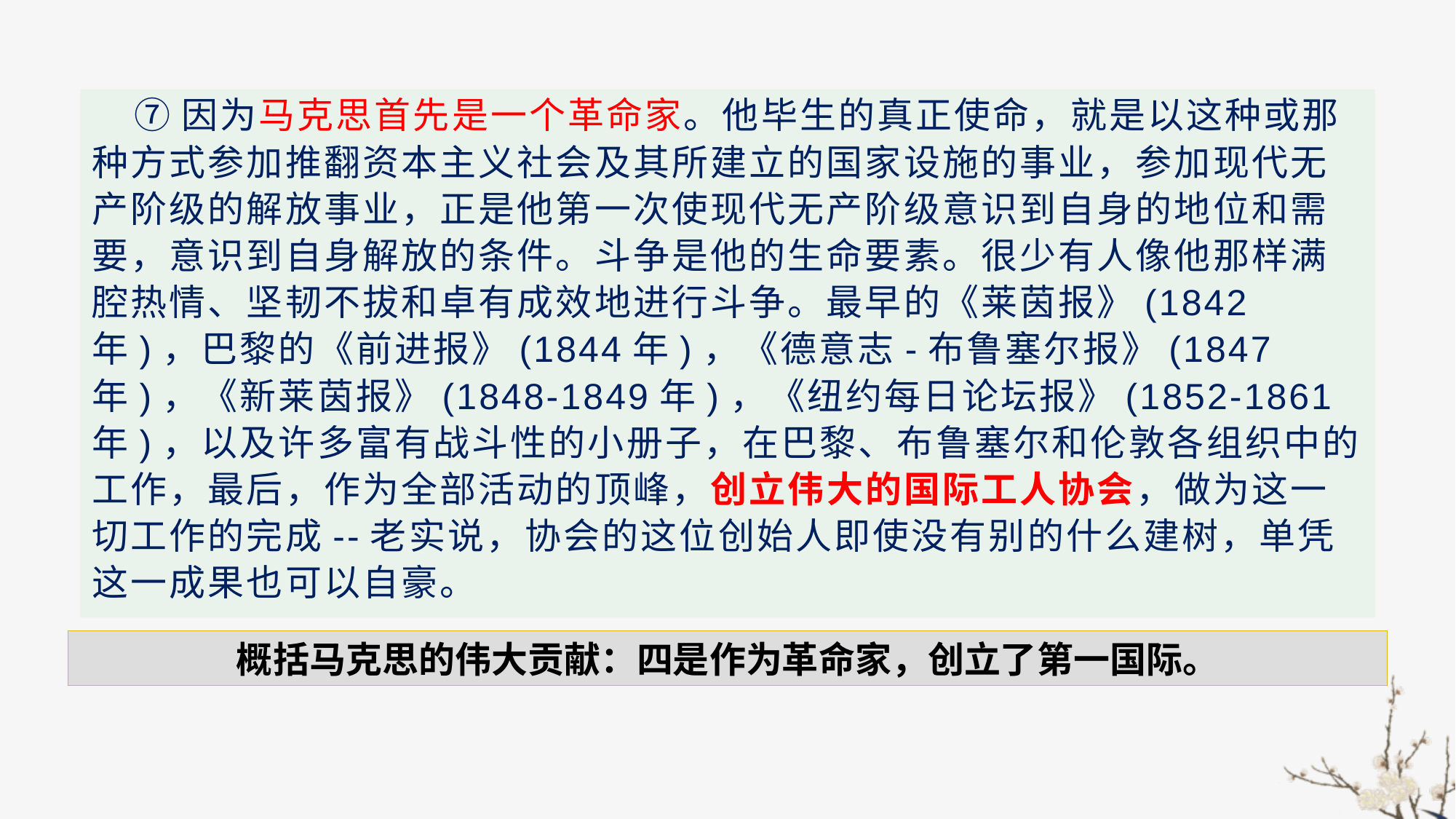

⑦因为马克思首先是一个革命家。他毕生的真正使命，就是以这种或那种方式参加推翻资本主义社会及其所建立的国家设施的事业，参加现代无产阶级的解放事业，正是他第一次使现代无产阶级意识到自身的地位和需要，意识到自身解放的条件。斗争是他的生命要素。很少有人像他那样满腔热情、坚韧不拔和卓有成效地进行斗争。最早的《莱茵报》(1842年)，巴黎的《前进报》(1844年)，《德意志-布鲁塞尔报》(1847年)，《新莱茵报》(1848-1849年)，《纽约每日论坛报》(1852-1861年)，以及许多富有战斗性的小册子，在巴黎、布鲁塞尔和伦敦各组织中的工作，最后，作为全部活动的顶峰，创立伟大的国际工人协会，做为这一切工作的完成--老实说，协会的这位创始人即使没有别的什么建树，单凭这一成果也可以自豪。
概括马克思的伟大贡献：四是作为革命家，创立了第一国际。